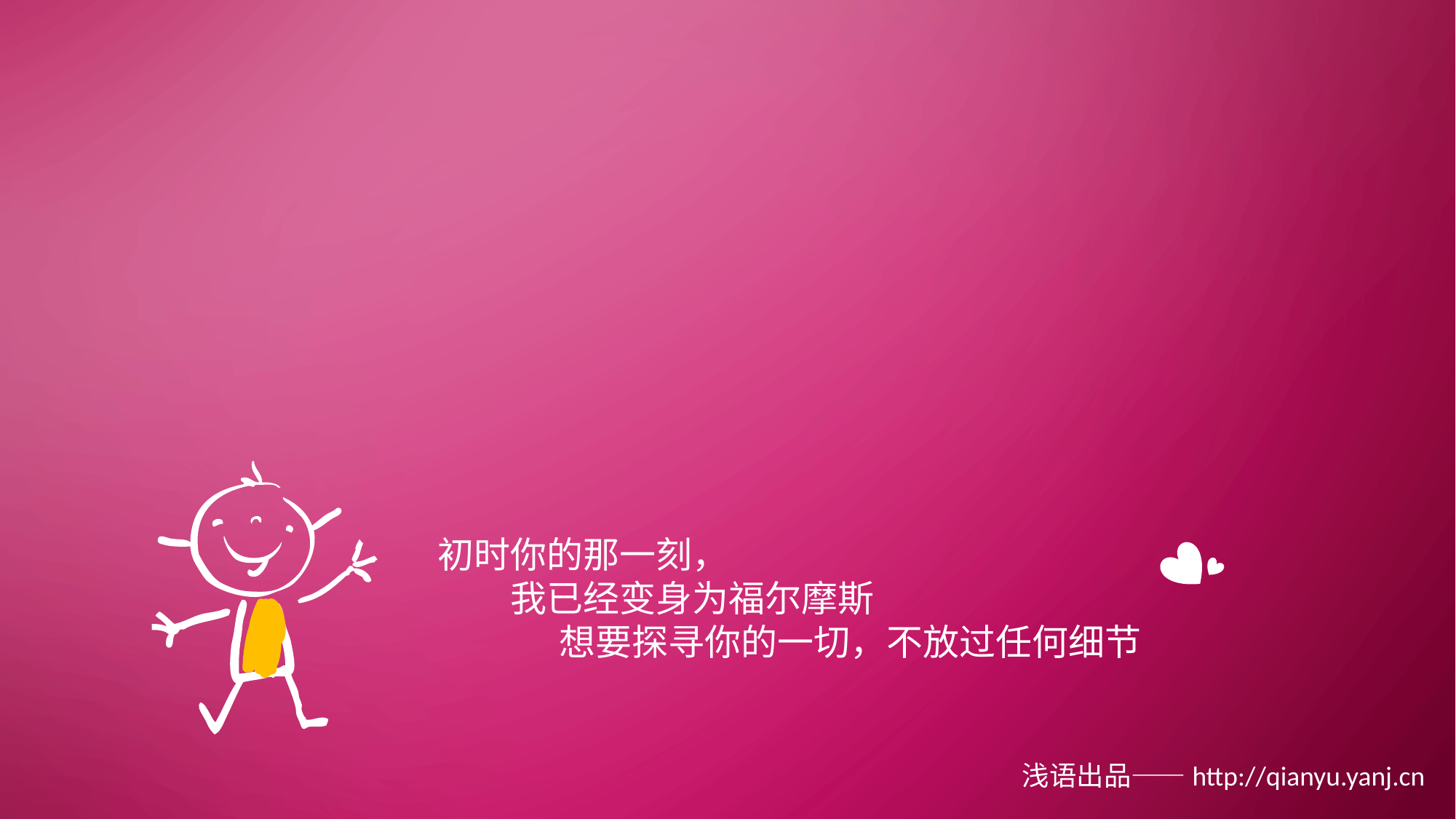

初时你的那一刻，
　　我已经变身为福尔摩斯
　　      想要探寻你的一切，不放过任何细节

浅语出品——http://qianyu.yanj.cn